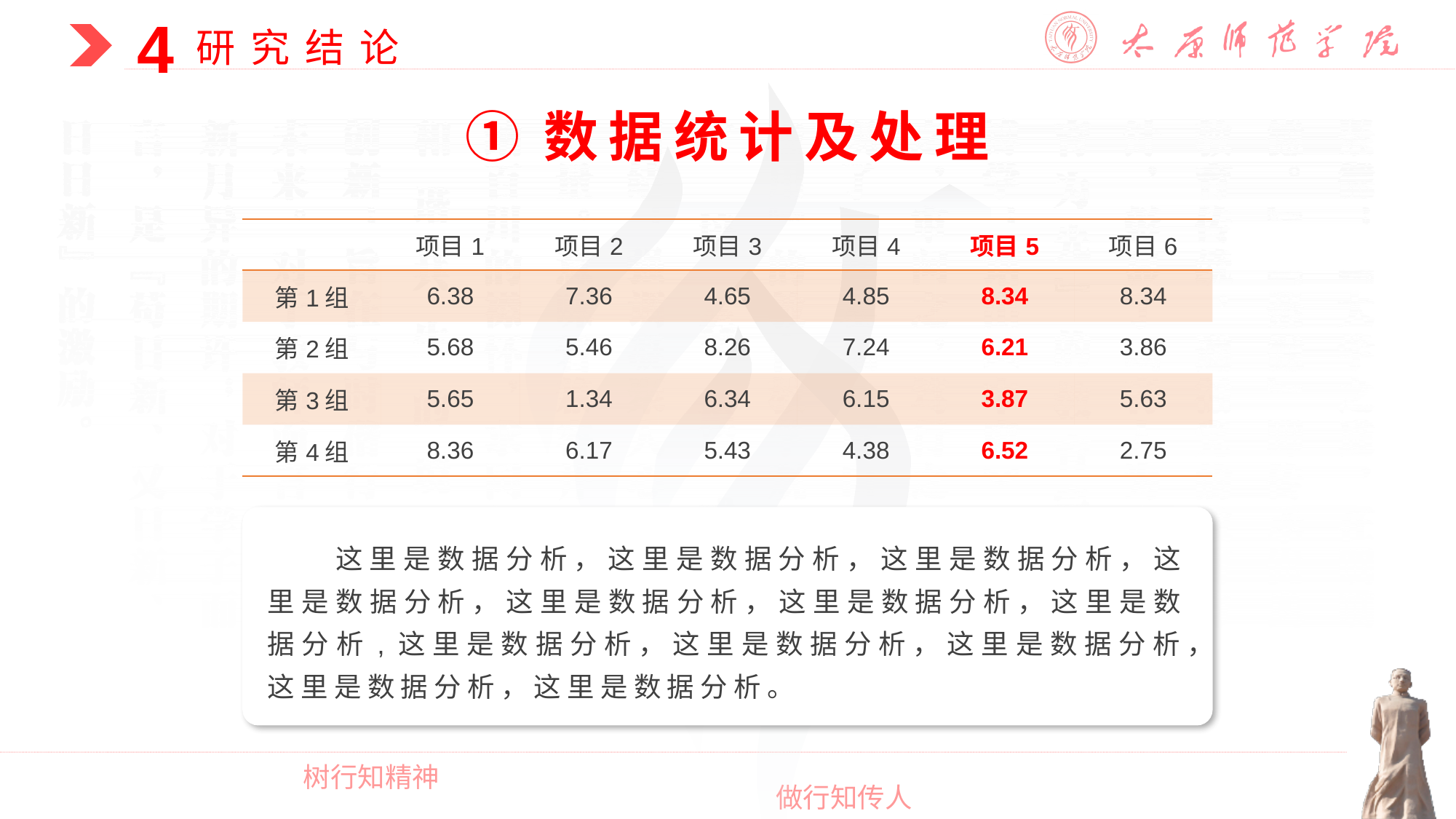

①数据统计及处理
|  | 项目1 | 项目2 | 项目3 | 项目4 | 项目5 | 项目6 |
| --- | --- | --- | --- | --- | --- | --- |
| 第1组 | 6.38 | 7.36 | 4.65 | 4.85 | 8.34 | 8.34 |
| 第2组 | 5.68 | 5.46 | 8.26 | 7.24 | 6.21 | 3.86 |
| 第3组 | 5.65 | 1.34 | 6.34 | 6.15 | 3.87 | 5.63 |
| 第4组 | 8.36 | 6.17 | 5.43 | 4.38 | 6.52 | 2.75 |

这里是数据分析，这里是数据分析，这里是数据分析，这里是数据分析，这里是数据分析，这里是数据分析，这里是数据分析,这里是数据分析，这里是数据分析，这里是数据分析，这里是数据分析，这里是数据分析。